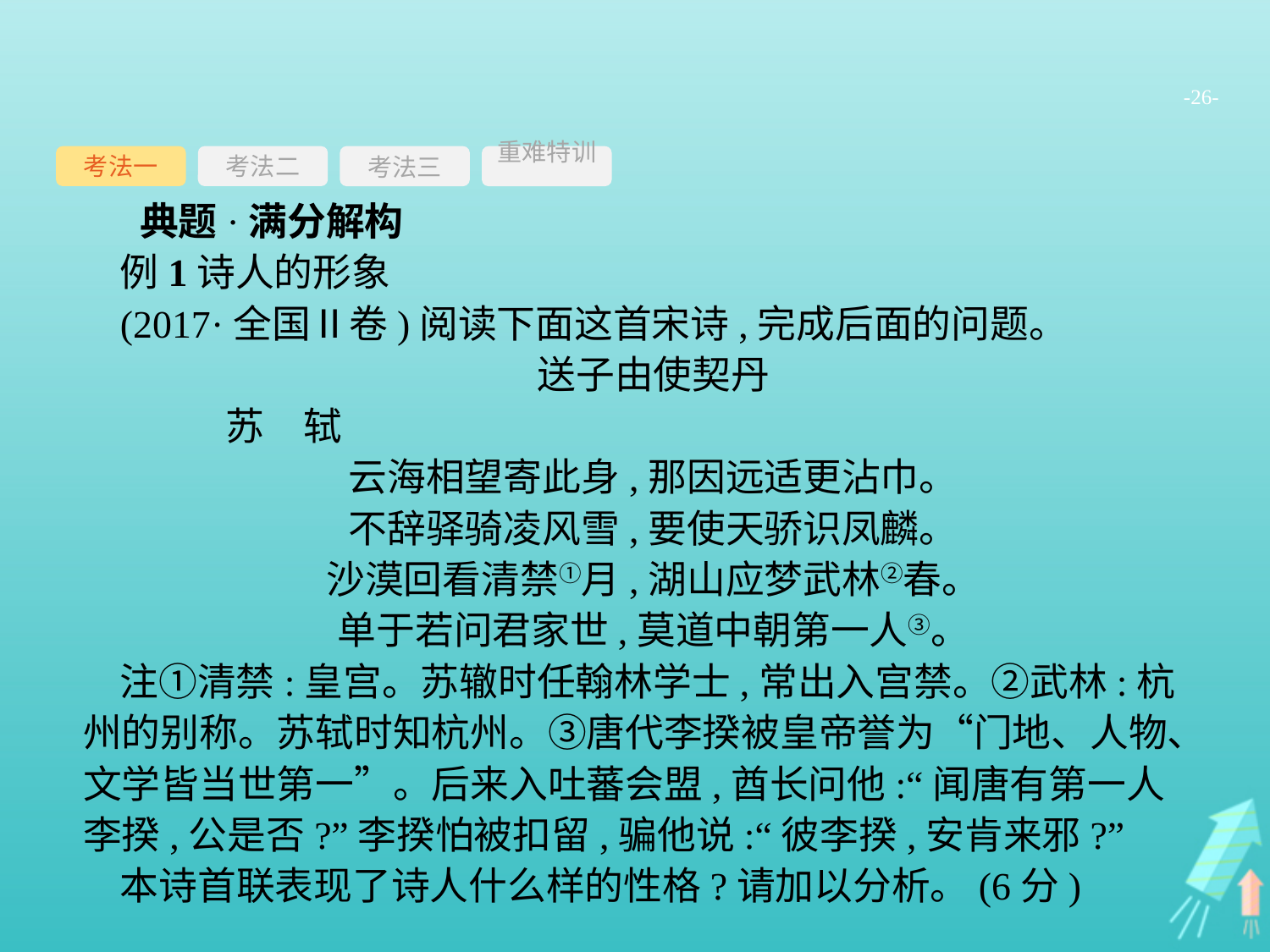

-26-
考法一
考法三
重难特训
考法二
典题·满分解构
例1诗人的形象
(2017·全国Ⅱ卷)阅读下面这首宋诗,完成后面的问题。
送子由使契丹
	苏　轼
云海相望寄此身,那因远适更沾巾。
不辞驿骑凌风雪,要使天骄识凤麟。
沙漠回看清禁①月,湖山应梦武林②春。
单于若问君家世,莫道中朝第一人③。
注①清禁:皇宫。苏辙时任翰林学士,常出入宫禁。②武林:杭州的别称。苏轼时知杭州。③唐代李揆被皇帝誉为“门地、人物、文学皆当世第一”。后来入吐蕃会盟,酋长问他:“闻唐有第一人李揆,公是否?”李揆怕被扣留,骗他说:“彼李揆,安肯来邪?”
本诗首联表现了诗人什么样的性格?请加以分析。(6分)